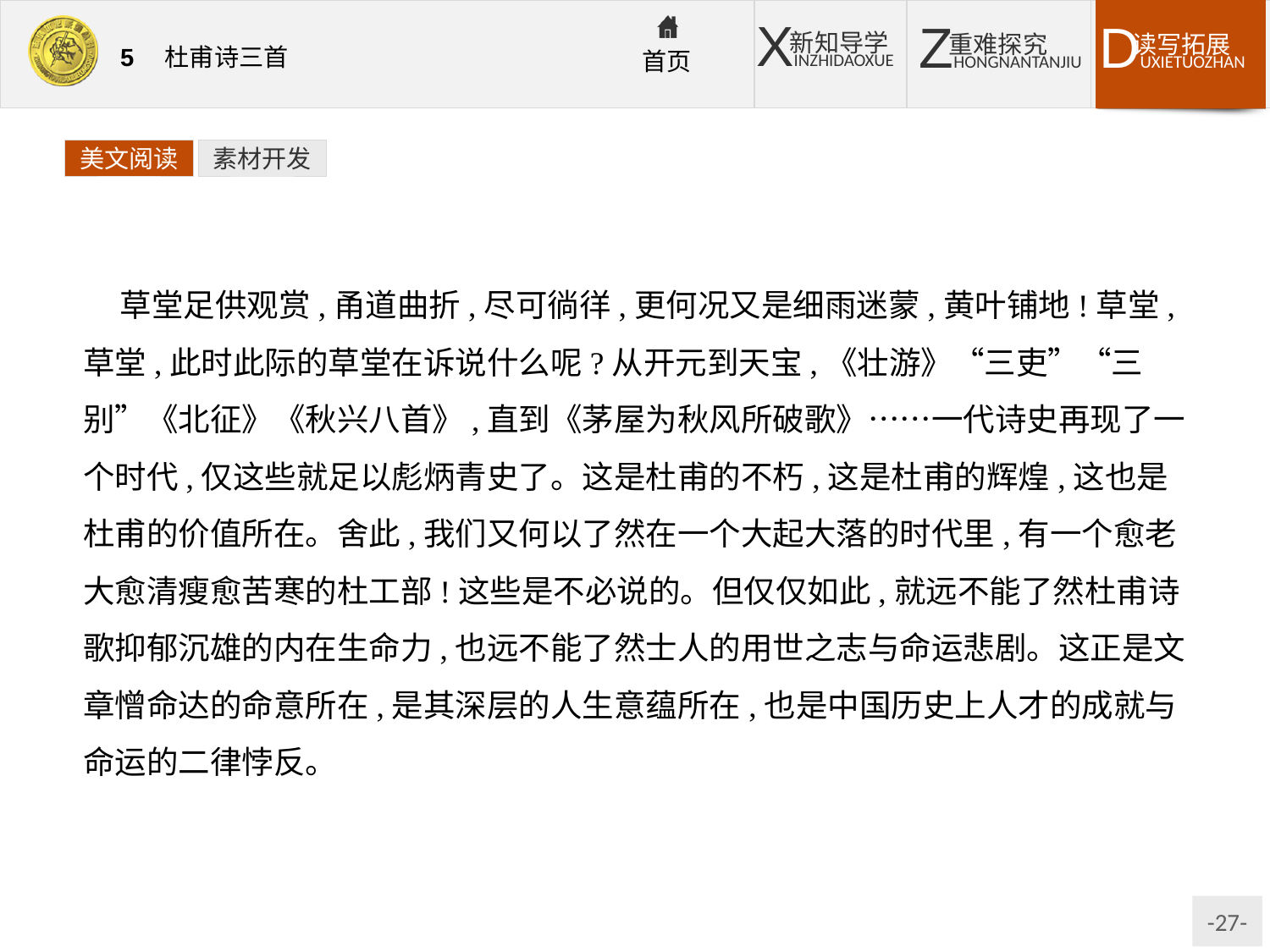

美文阅读
素材开发
草堂足供观赏,甬道曲折,尽可徜徉,更何况又是细雨迷蒙,黄叶铺地!草堂,草堂,此时此际的草堂在诉说什么呢?从开元到天宝,《壮游》“三吏”“三别”《北征》《秋兴八首》,直到《茅屋为秋风所破歌》……一代诗史再现了一个时代,仅这些就足以彪炳青史了。这是杜甫的不朽,这是杜甫的辉煌,这也是杜甫的价值所在。舍此,我们又何以了然在一个大起大落的时代里,有一个愈老大愈清瘦愈苦寒的杜工部!这些是不必说的。但仅仅如此,就远不能了然杜甫诗歌抑郁沉雄的内在生命力,也远不能了然士人的用世之志与命运悲剧。这正是文章憎命达的命意所在,是其深层的人生意蕴所在,也是中国历史上人才的成就与命运的二律悖反。